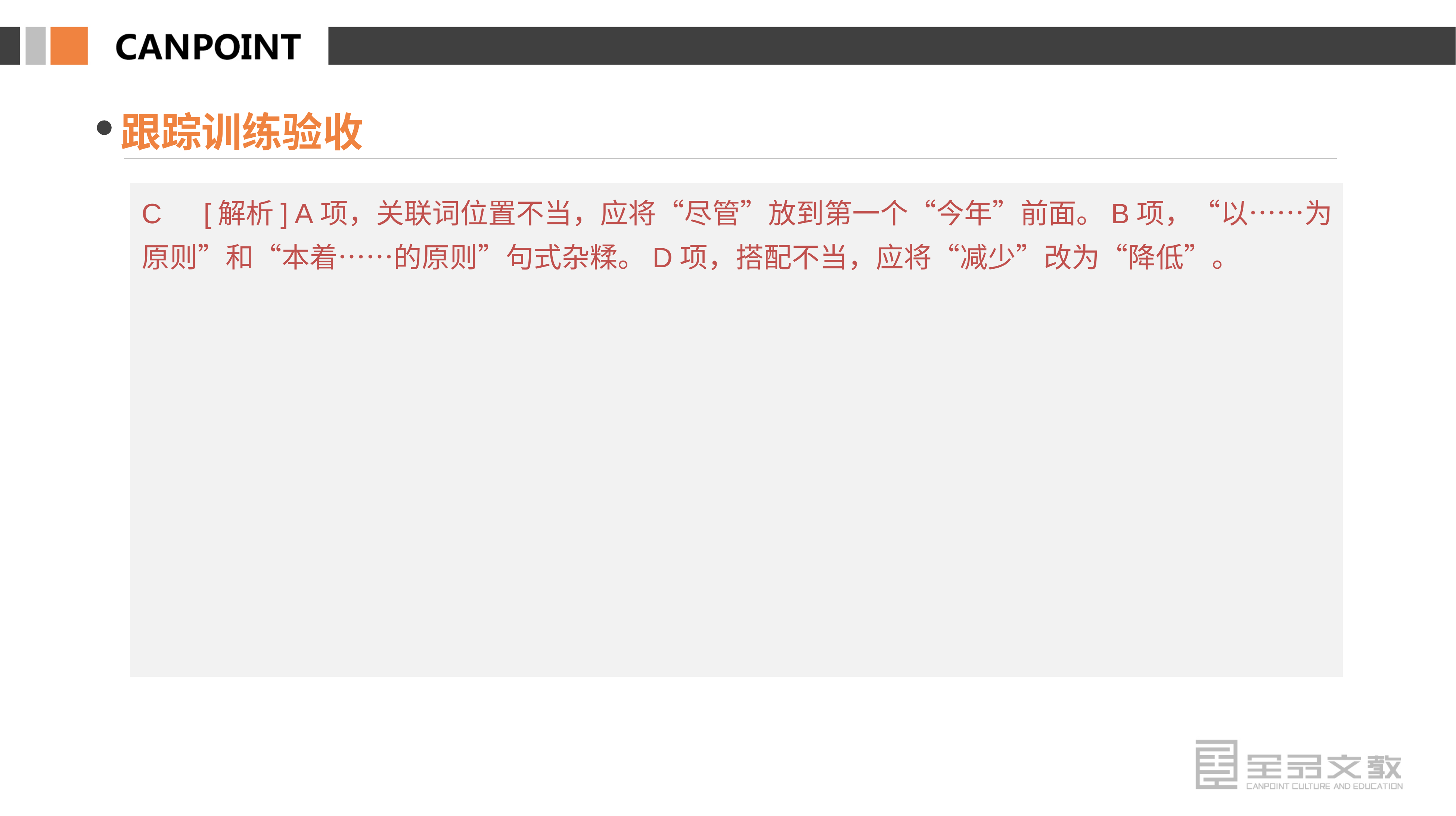

跟踪训练验收

C　[解析] A项，关联词位置不当，应将“尽管”放到第一个“今年”前面。B项，“以……为原则”和“本着……的原则”句式杂糅。D项，搭配不当，应将“减少”改为“降低”。